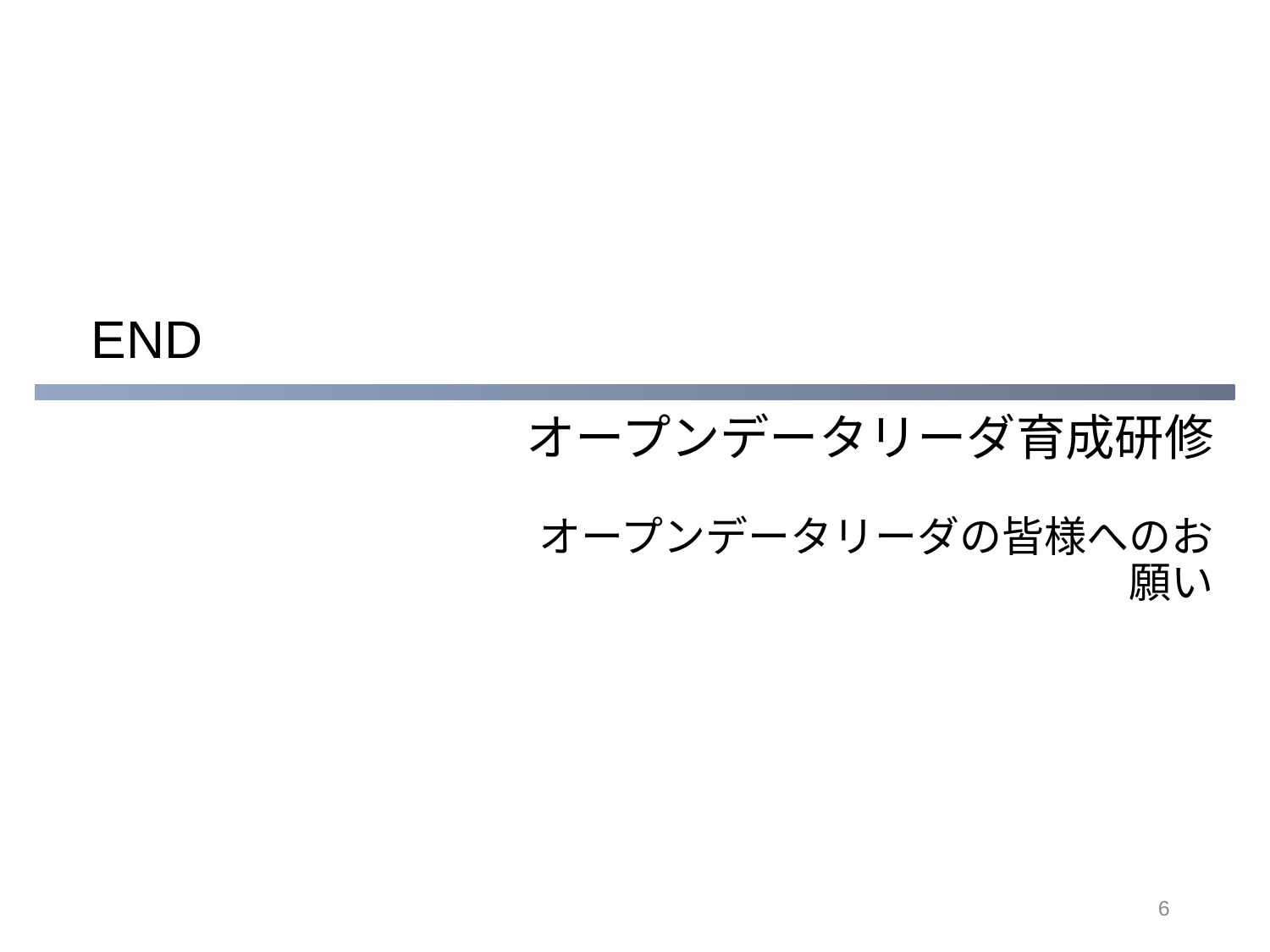

END

オープンデータリーダ育成研修
オープンデータリーダの皆様へのお願い
6